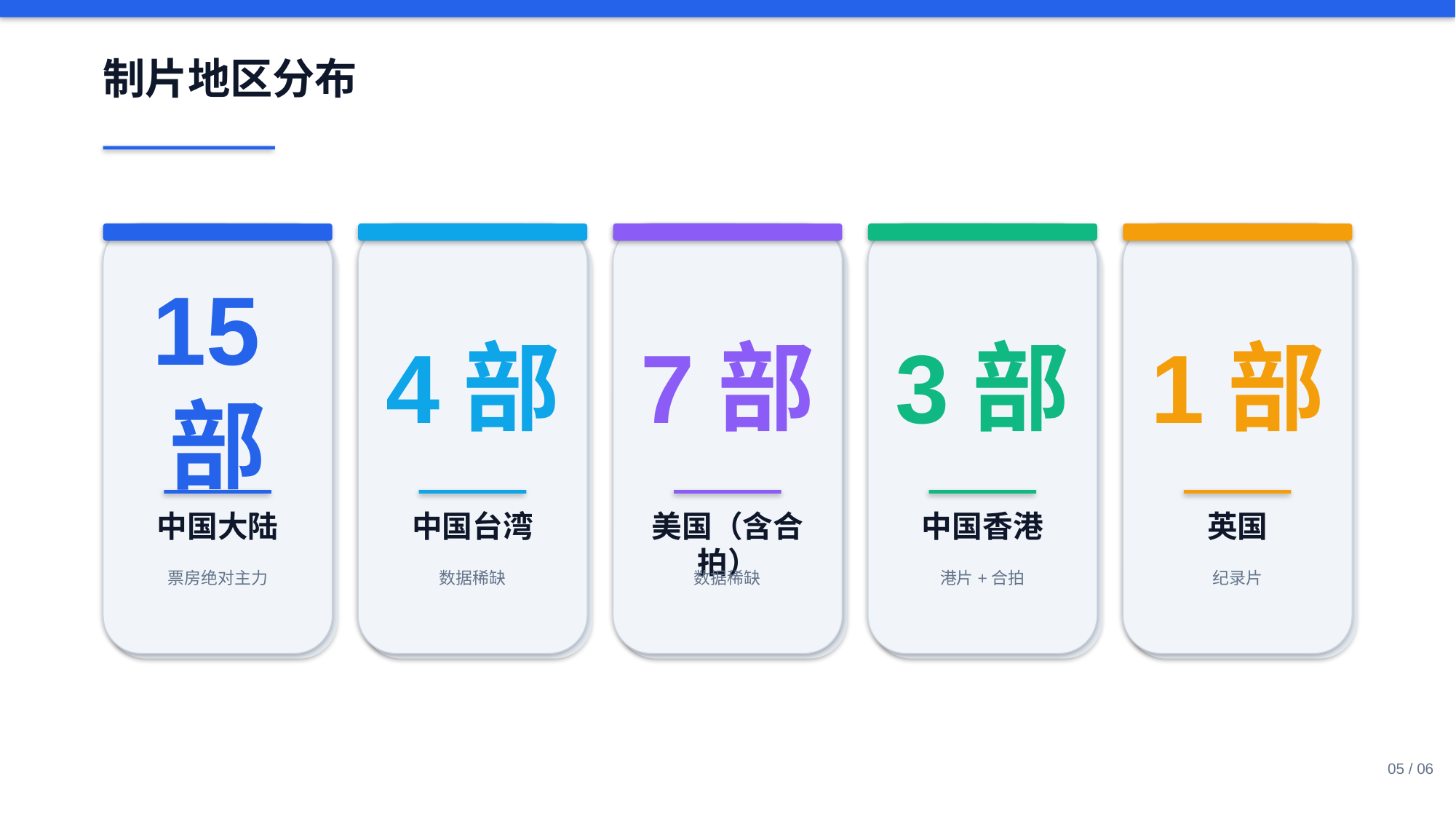

制片地区分布

15部
4部
7部
3部
1部

中国大陆
中国台湾
美国（含合拍）
中国香港
英国
票房绝对主力
数据稀缺
数据稀缺
港片+合拍
纪录片
05 / 06